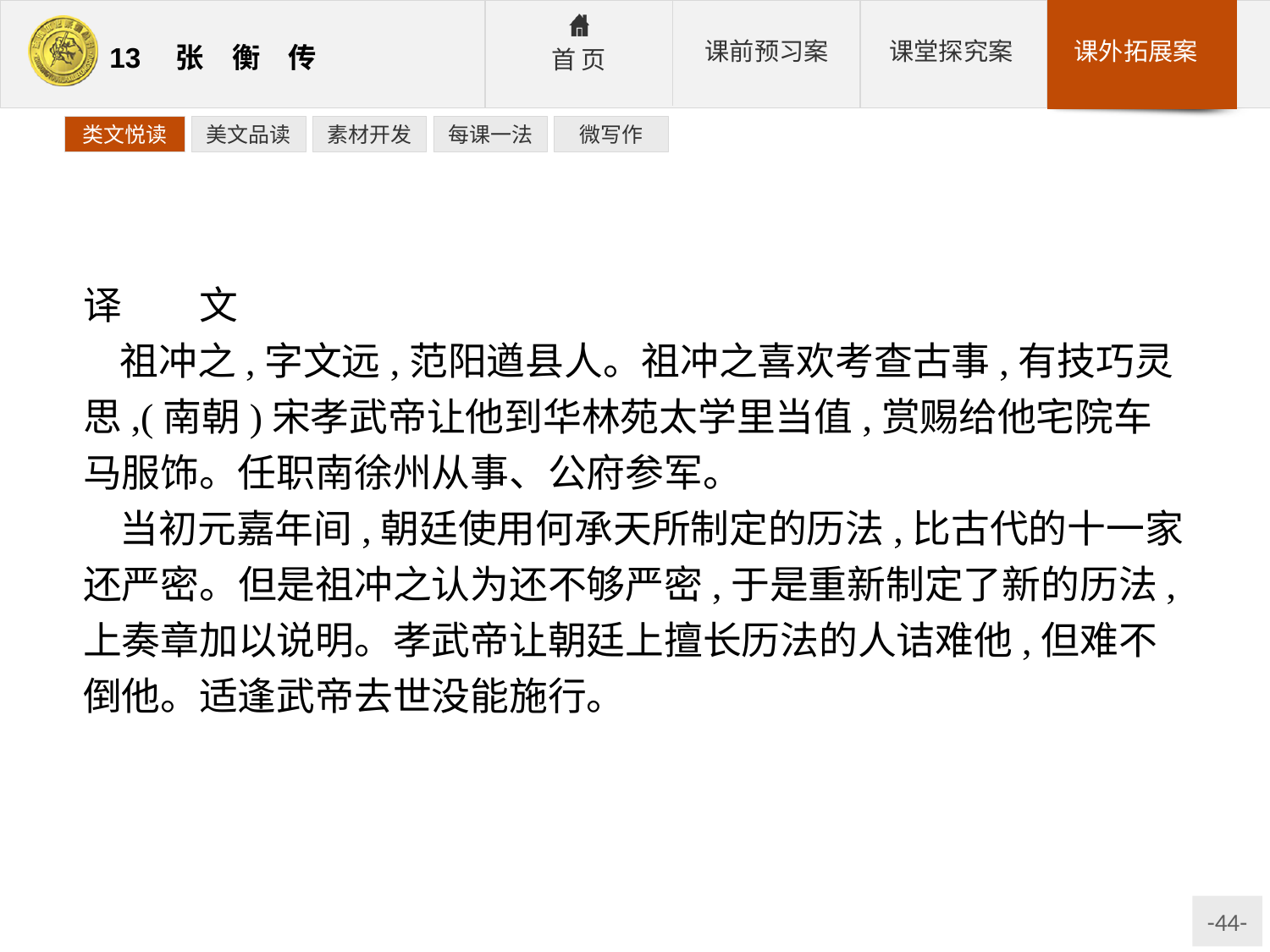

类文悦读
美文品读
素材开发
每课一法
微写作
译　　文
祖冲之,字文远,范阳遒县人。祖冲之喜欢考查古事,有技巧灵思,(南朝)宋孝武帝让他到华林苑太学里当值,赏赐给他宅院车马服饰。任职南徐州从事、公府参军。
当初元嘉年间,朝廷使用何承天所制定的历法,比古代的十一家还严密。但是祖冲之认为还不够严密,于是重新制定了新的历法,上奏章加以说明。孝武帝让朝廷上擅长历法的人诘难他,但难不倒他。适逢武帝去世没能施行。